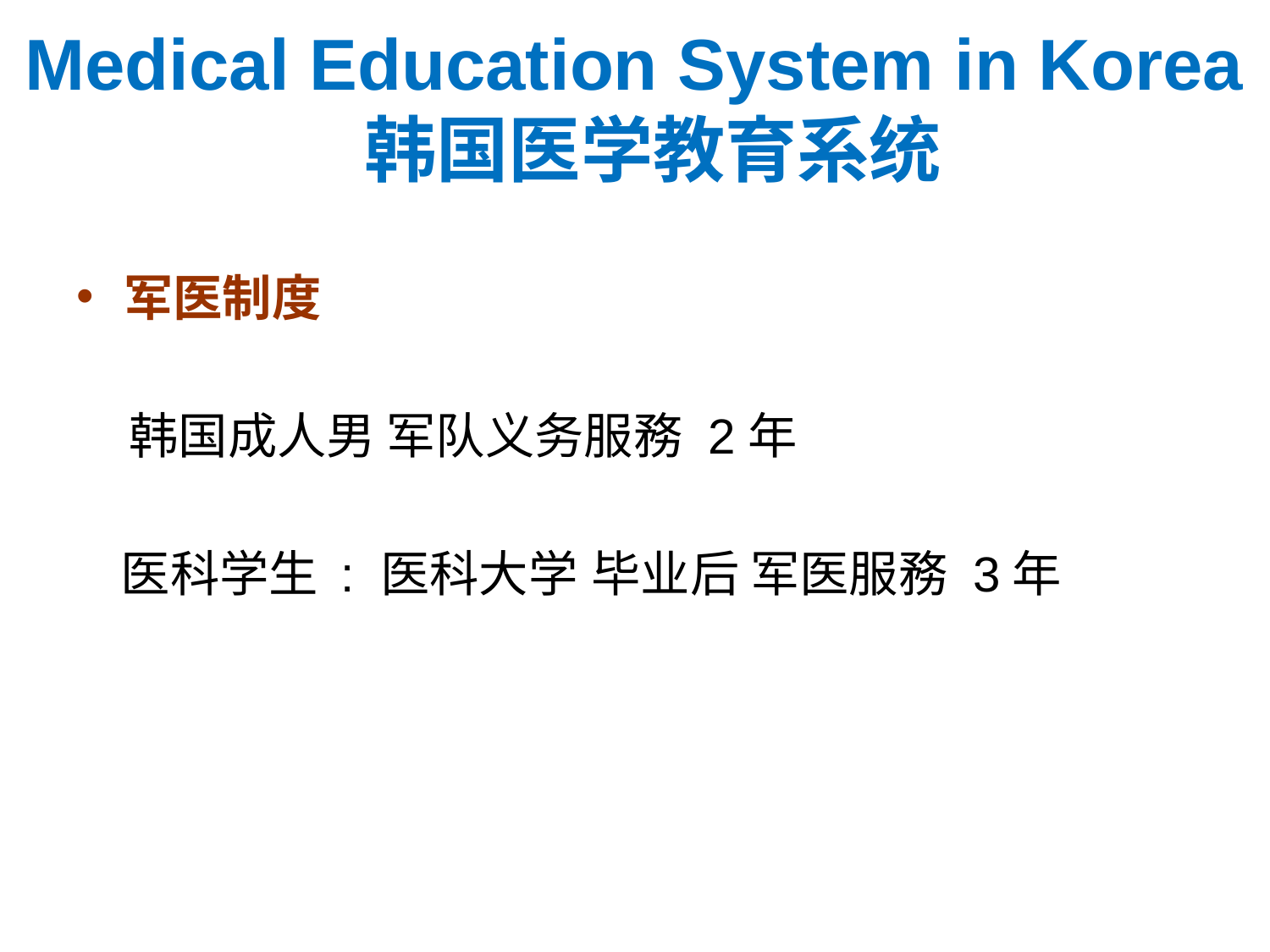

# Medical Education System in Korea 韩国医学教育系统
军医制度

   韩国成人男 军队义务服務 2年

   医科学生 : 医科大学 毕业后 军医服務 3年